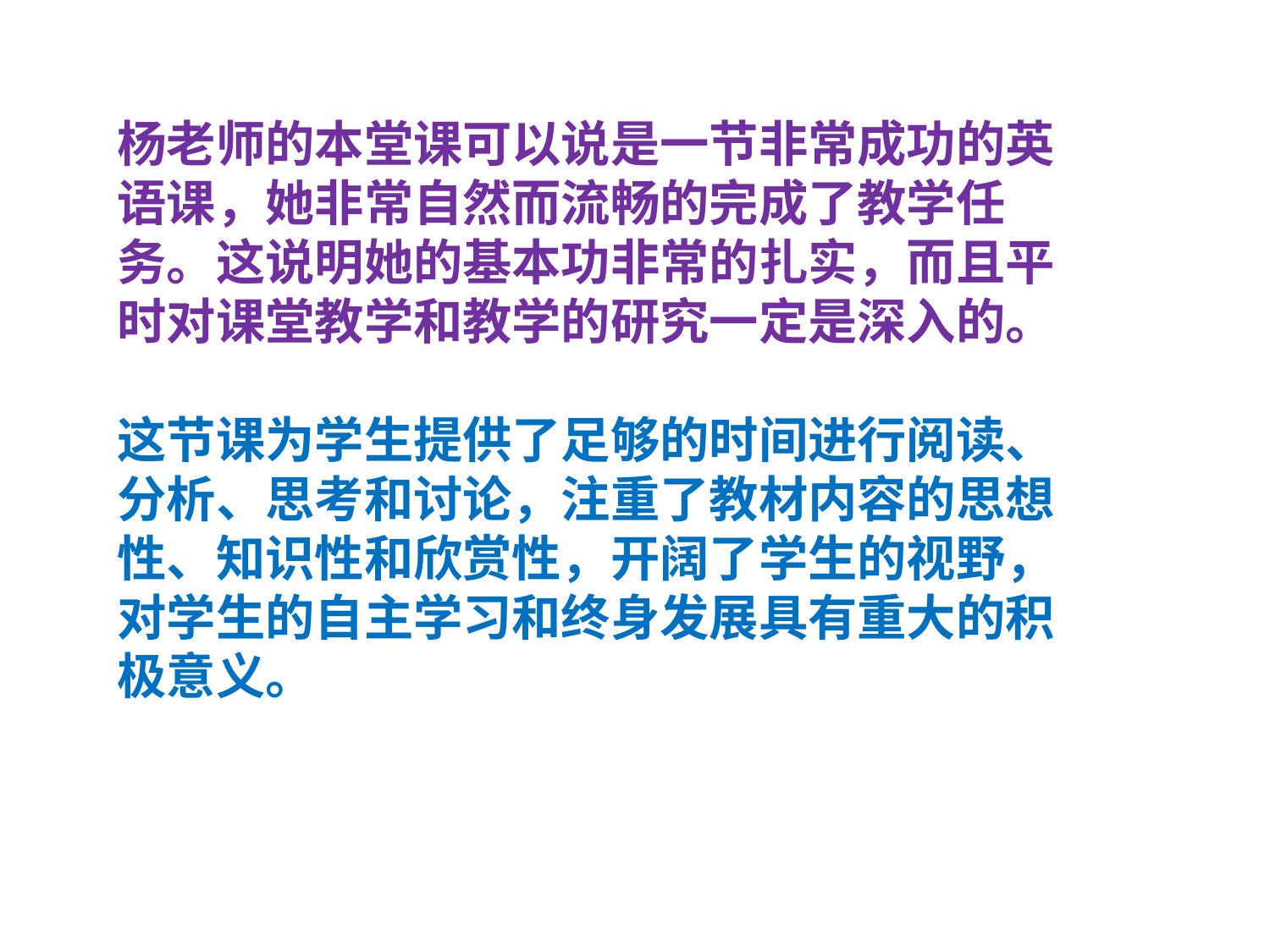

杨老师的本堂课可以说是一节非常成功的英语课，她非常自然而流畅的完成了教学任
务。这说明她的基本功非常的扎实，而且平时对课堂教学和教学的研究一定是深入的。

这节课为学生提供了足够的时间进行阅读、分析、思考和讨论，注重了教材内容的思想性、知识性和欣赏性，开阔了学生的视野，对学生的自主学习和终身发展具有重大的积极意义。